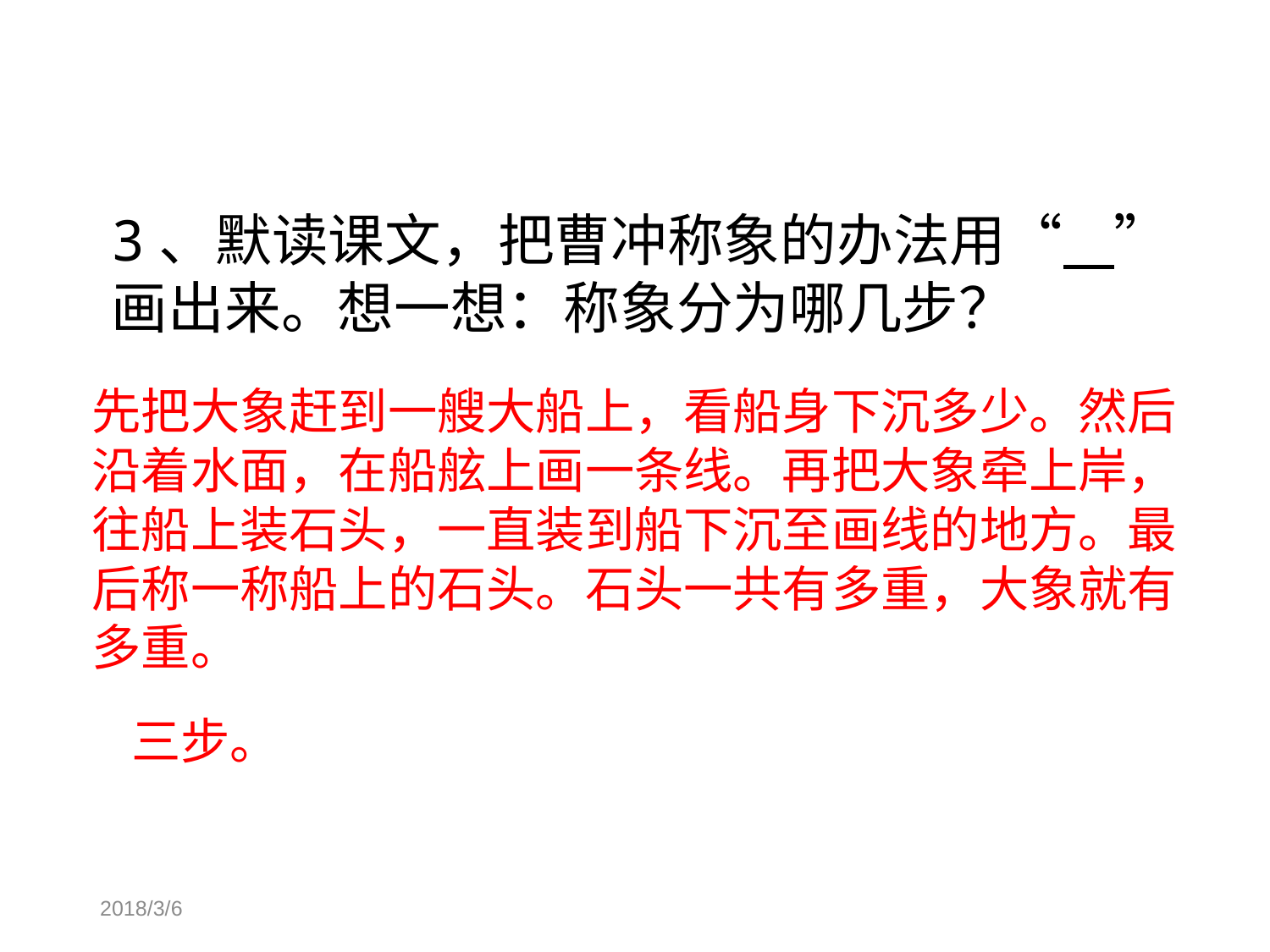

3、默读课文，把曹冲称象的办法用“    ”画出来。想一想：称象分为哪几步？
先把大象赶到一艘大船上，看船身下沉多少。然后沿着水面，在船舷上画一条线。再把大象牵上岸，往船上装石头，一直装到船下沉至画线的地方。最后称一称船上的石头。石头一共有多重，大象就有多重。
三步。
2018/3/6